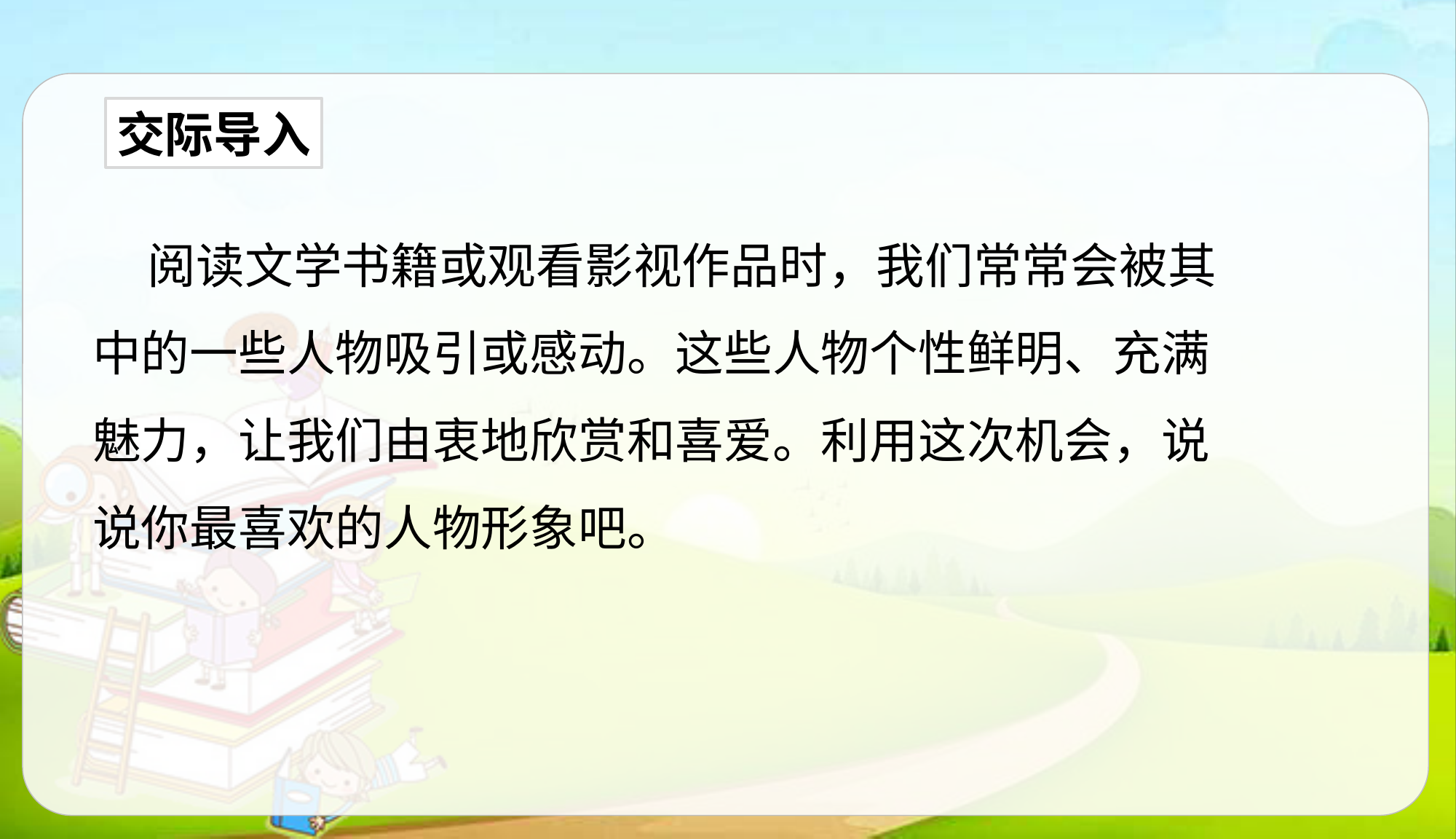

交际导入
    阅读文学书籍或观看影视作品时，我们常常会被其中的一些人物吸引或感动。这些人物个性鲜明、充满魅力，让我们由衷地欣赏和喜爱。利用这次机会，说说你最喜欢的人物形象吧。